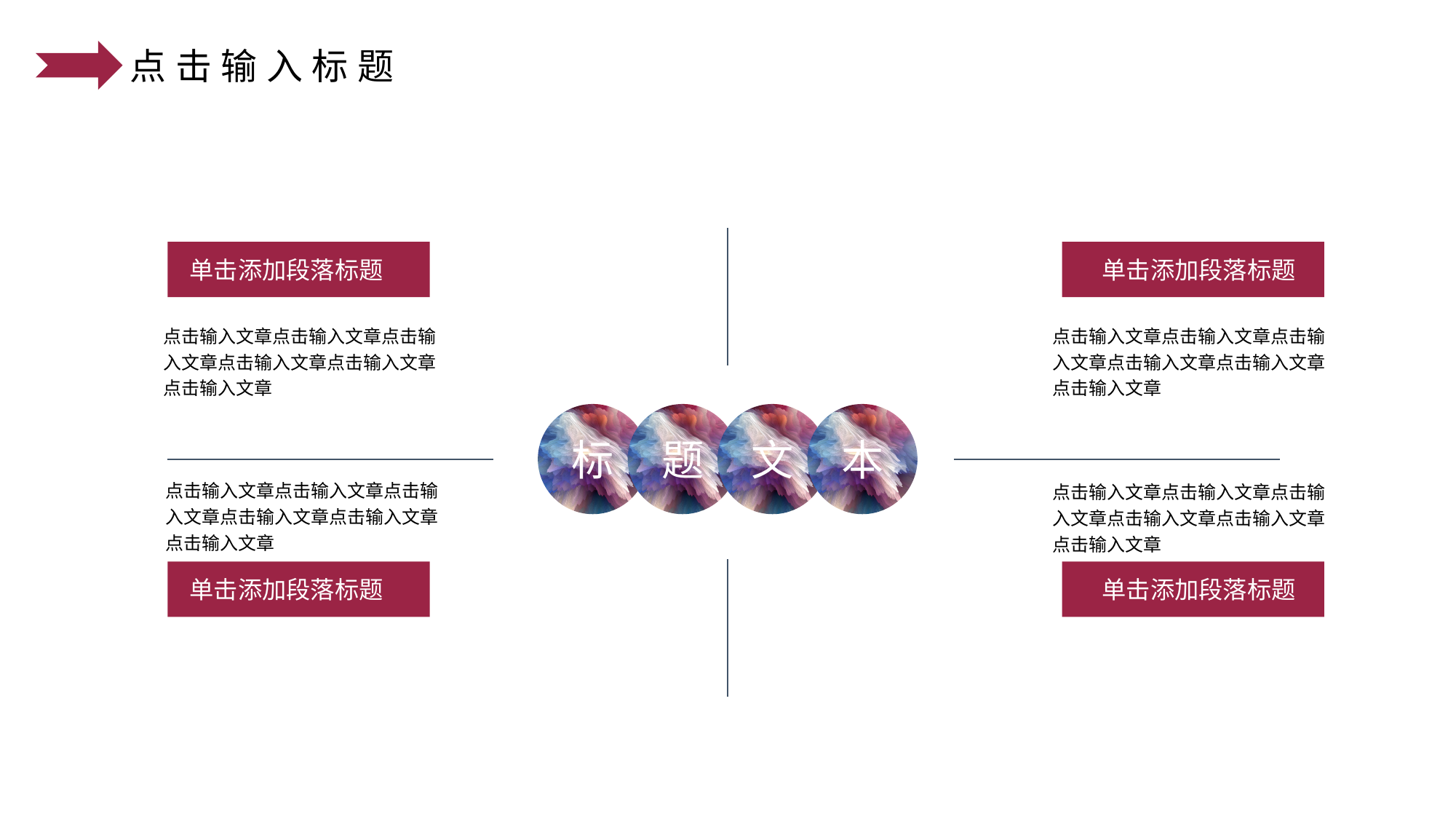

点击输入标题

 单击添加段落标题
 单击添加段落标题
点击输入文章点击输入文章点击输入文章点击输入文章点击输入文章点击输入文章
点击输入文章点击输入文章点击输入文章点击输入文章点击输入文章点击输入文章
标
题
文
本
点击输入文章点击输入文章点击输入文章点击输入文章点击输入文章点击输入文章
点击输入文章点击输入文章点击输入文章点击输入文章点击输入文章点击输入文章
 单击添加段落标题
 单击添加段落标题